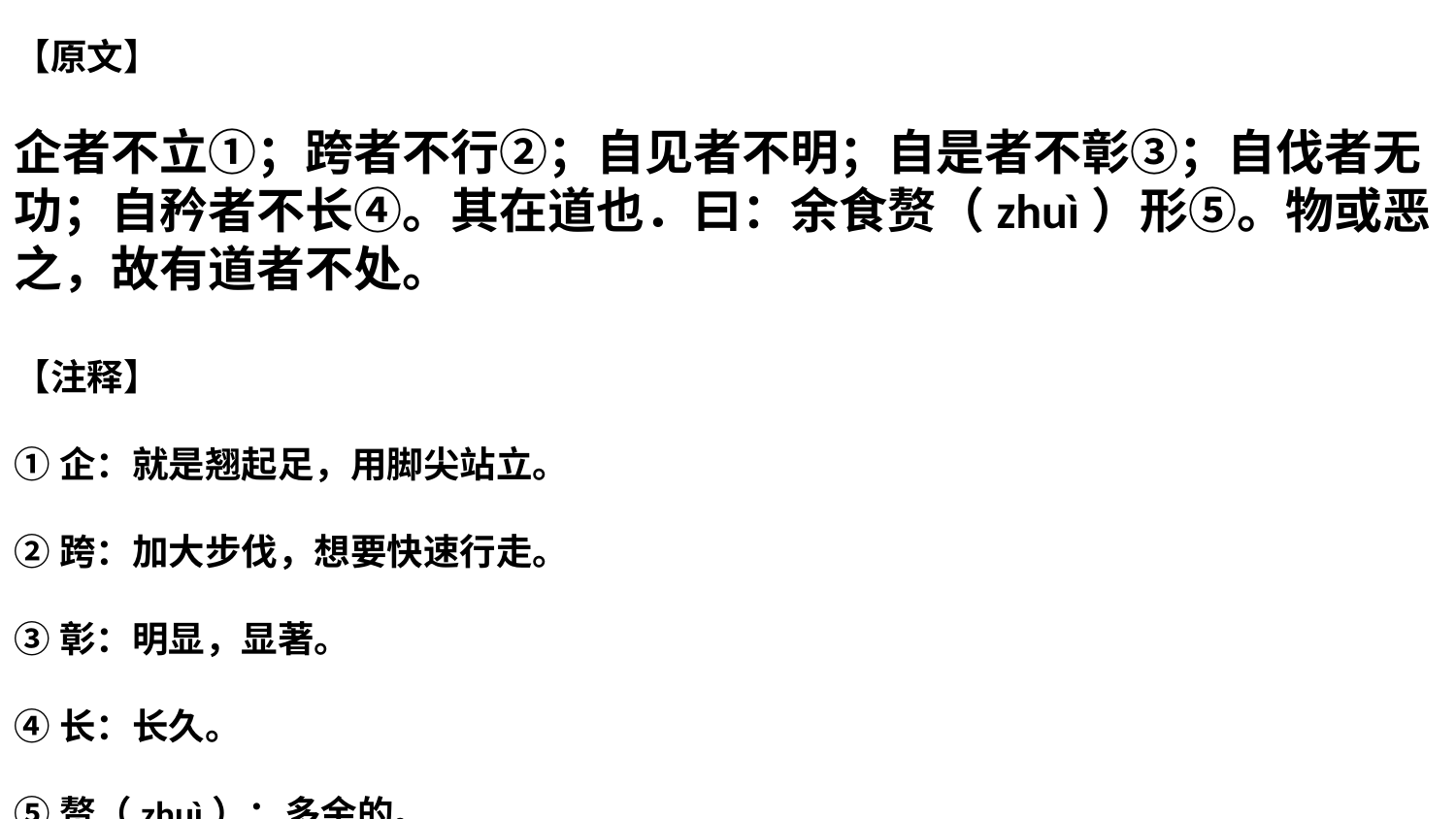

【原文】

企者不立①；跨者不行②；自见者不明；自是者不彰③；自伐者无功；自矜者不长④。其在道也．曰：余食赘（zhuì）形⑤。物或恶之，故有道者不处。

【注释】

①企：就是翘起足，用脚尖站立。

②跨：加大步伐，想要快速行走。

③彰：明显，显著。

④长：长久。

⑤赘（zhuì）：多余的。